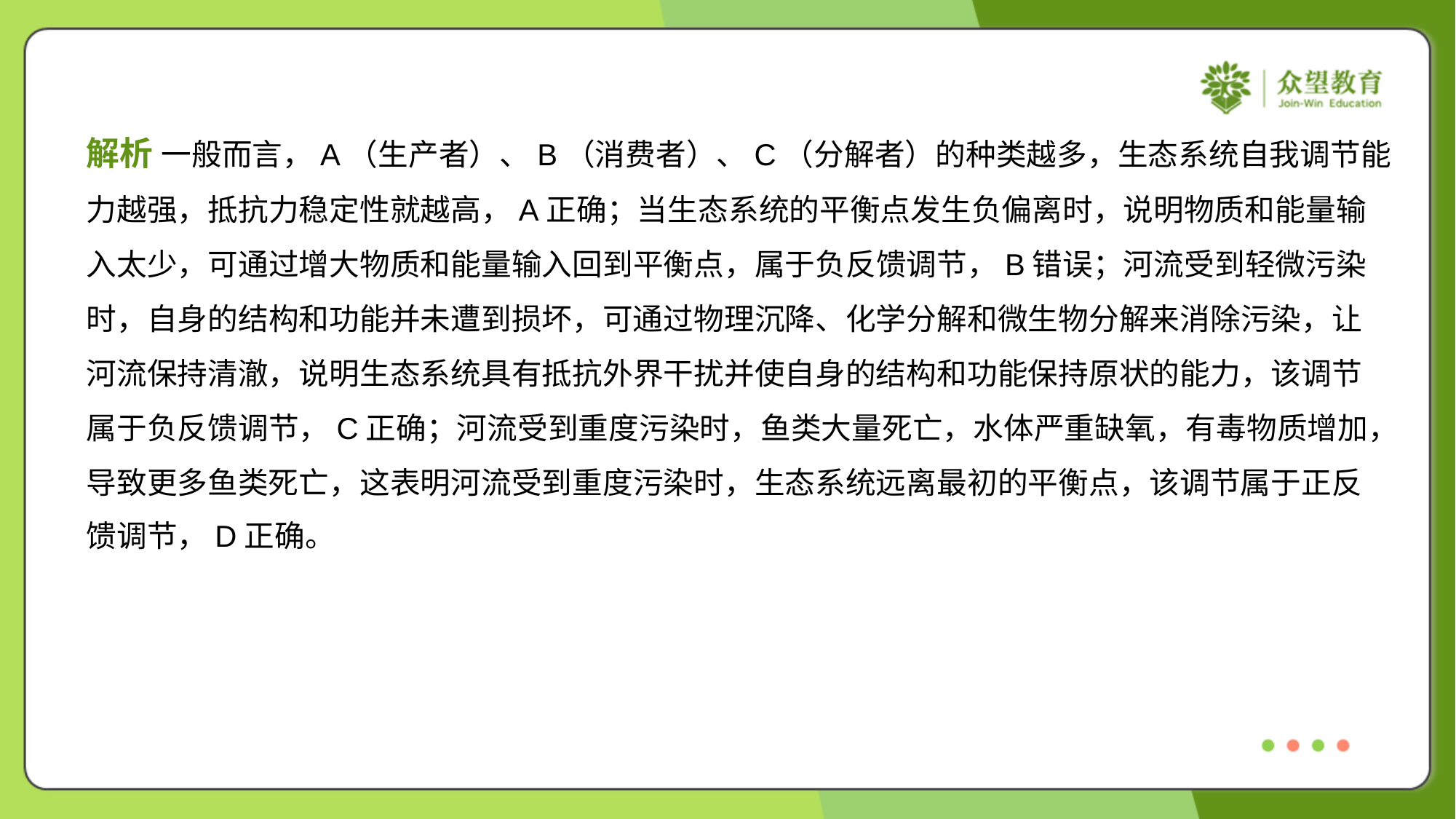

解析 一般而言，A（生产者）、B（消费者）、C（分解者）的种类越多，生态系统自我调节能
力越强，抵抗力稳定性就越高，A正确；当生态系统的平衡点发生负偏离时，说明物质和能量输
入太少，可通过增大物质和能量输入回到平衡点，属于负反馈调节，B错误；河流受到轻微污染
时，自身的结构和功能并未遭到损坏，可通过物理沉降、化学分解和微生物分解来消除污染，让
河流保持清澈，说明生态系统具有抵抗外界干扰并使自身的结构和功能保持原状的能力，该调节
属于负反馈调节，C正确；河流受到重度污染时，鱼类大量死亡，水体严重缺氧，有毒物质增加，
导致更多鱼类死亡，这表明河流受到重度污染时，生态系统远离最初的平衡点，该调节属于正反
馈调节，D正确。